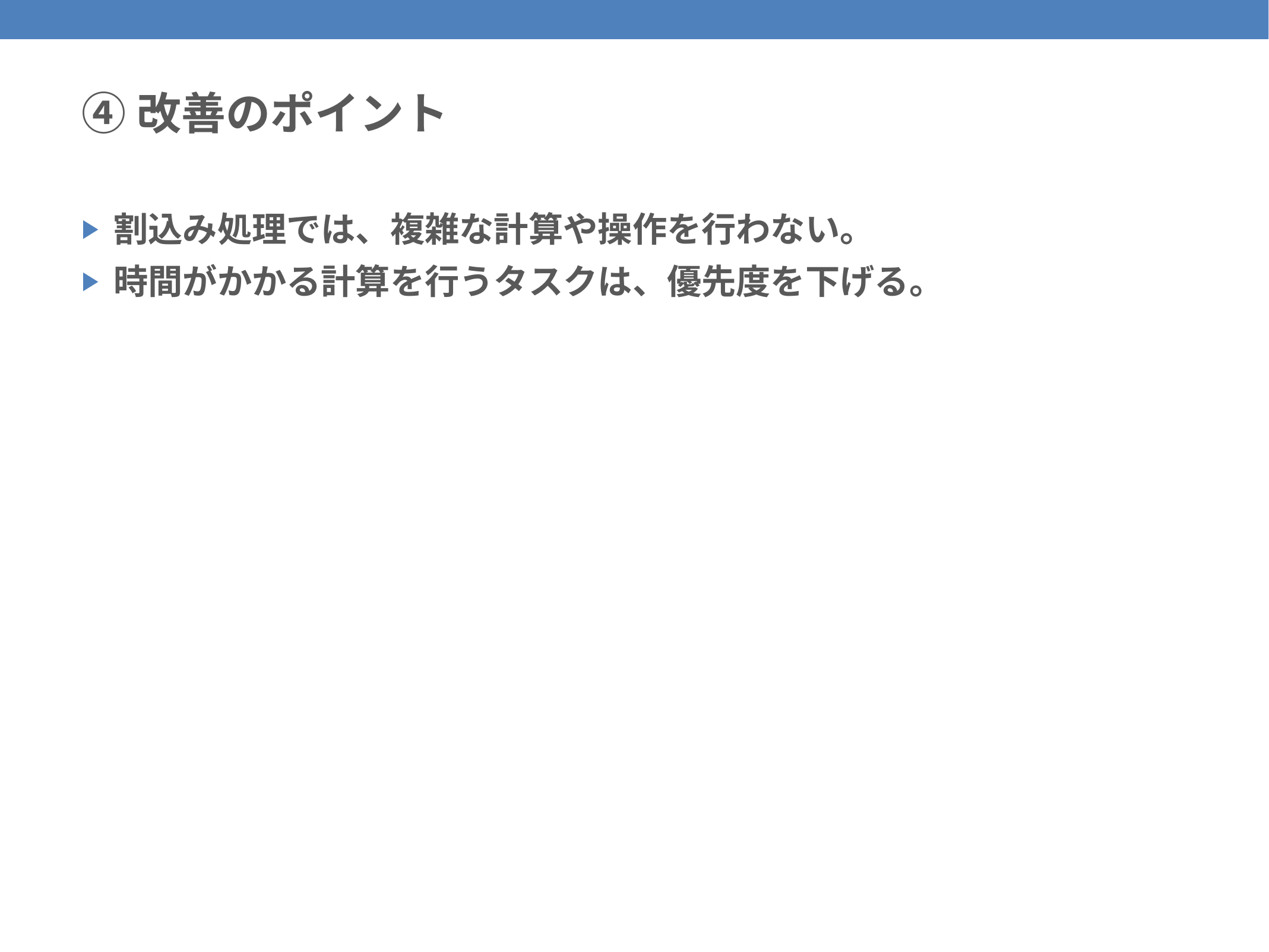

# ④改善のポイント
割込み処理では、複雑な計算や操作を行わない。
時間がかかる計算を行うタスクは、優先度を下げる。